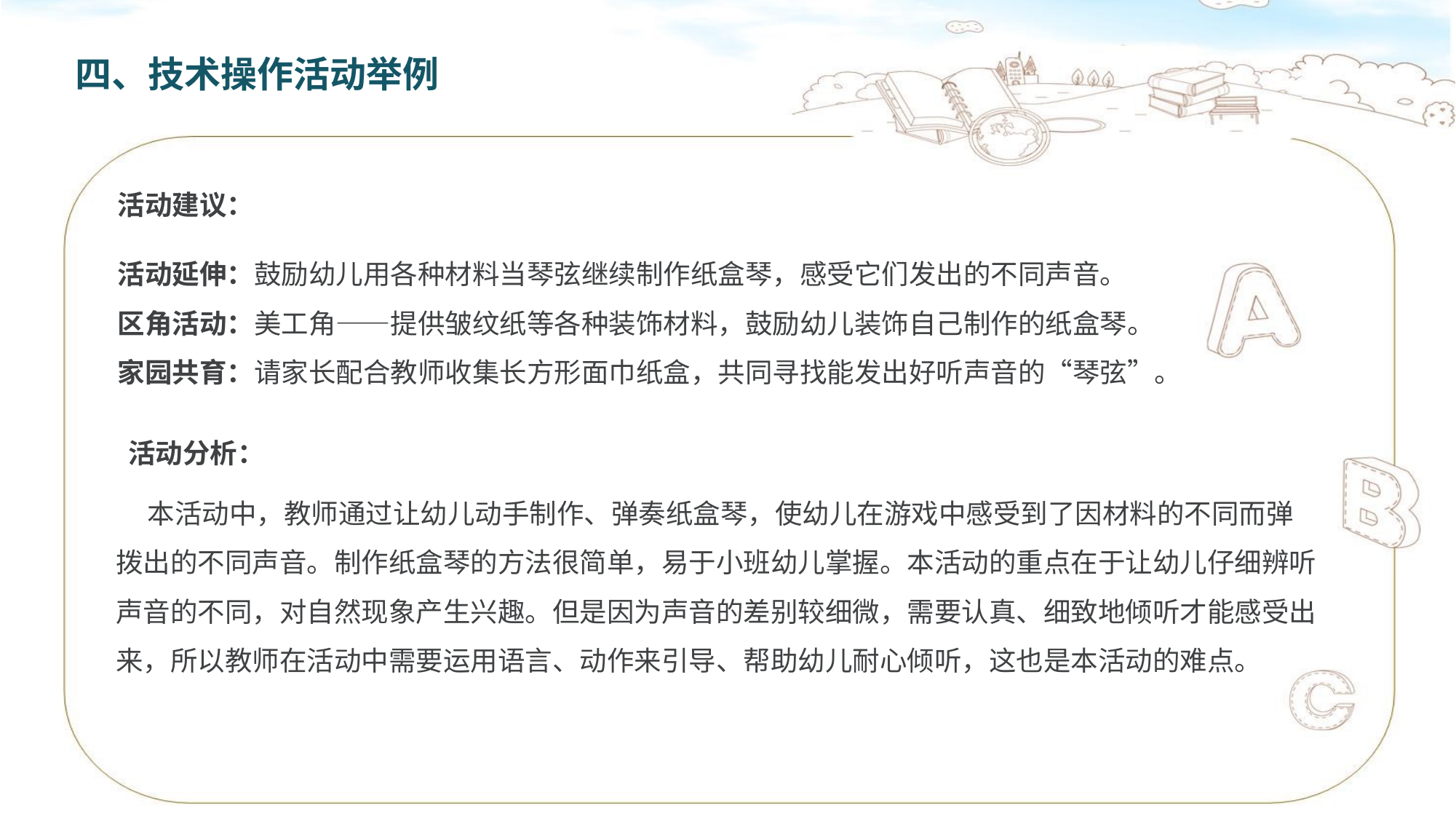

四、技术操作活动举例
活动建议：
活动延伸：鼓励幼儿用各种材料当琴弦继续制作纸盒琴，感受它们发出的不同声音。
区角活动：美工角——提供皱纹纸等各种装饰材料，鼓励幼儿装饰自己制作的纸盒琴。
家园共育：请家长配合教师收集长方形面巾纸盒，共同寻找能发出好听声音的“琴弦”。
活动分析：
    本活动中，教师通过让幼儿动手制作、弹奏纸盒琴，使幼儿在游戏中感受到了因材料的不同而弹拨出的不同声音。制作纸盒琴的方法很简单，易于小班幼儿掌握。本活动的重点在于让幼儿仔细辨听声音的不同，对自然现象产生兴趣。但是因为声音的差别较细微，需要认真、细致地倾听才能感受出来，所以教师在活动中需要运用语言、动作来引导、帮助幼儿耐心倾听，这也是本活动的难点。